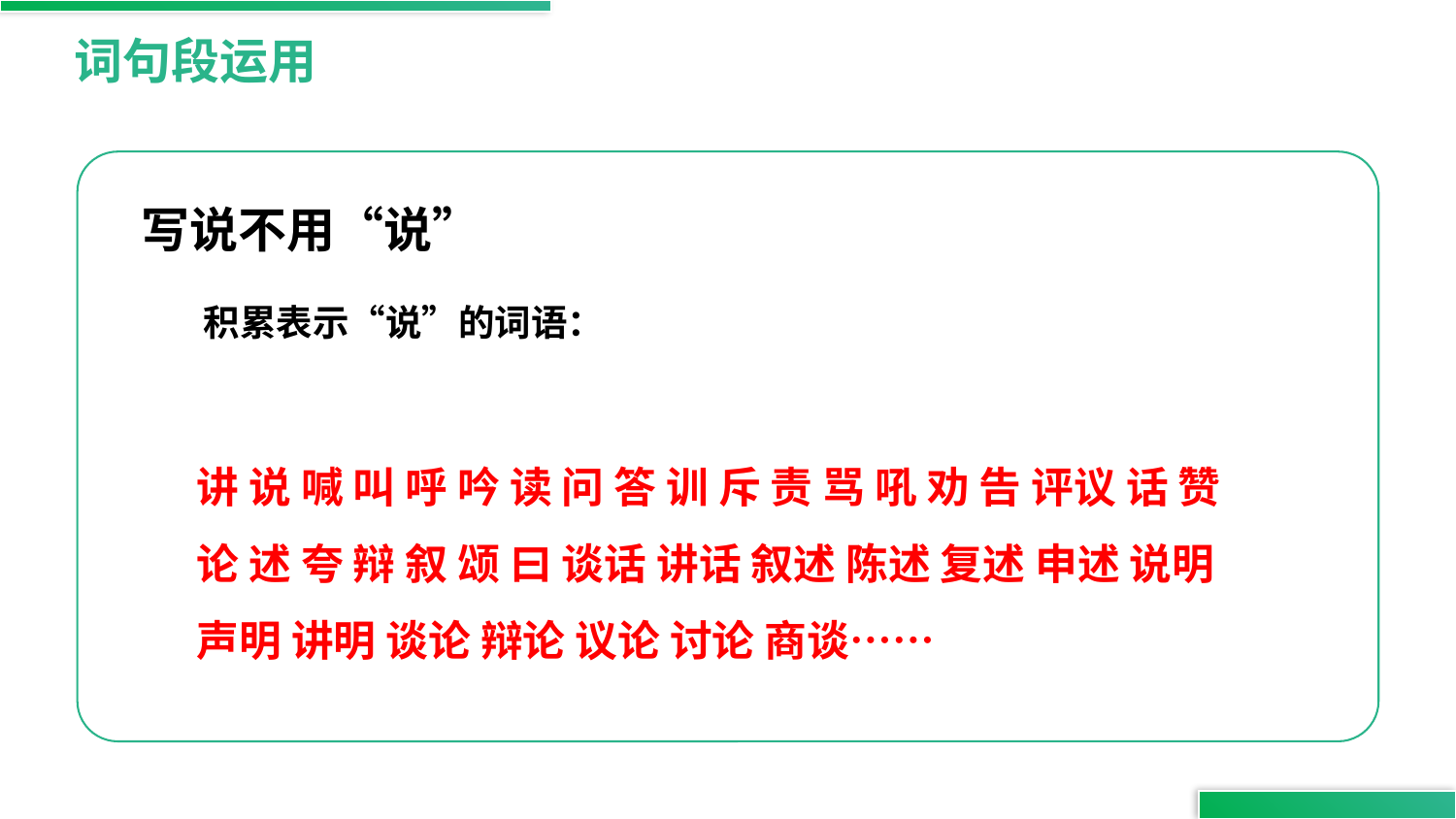

词句段运用
写说不用“说”
积累表示“说”的词语：
讲 说 喊 叫 呼 吟 读 问 答 训 斥 责 骂 吼 劝 告 评议 话 赞 论 述 夸 辩 叙 颂 曰 谈话 讲话 叙述 陈述 复述 申述 说明 声明 讲明 谈论 辩论 议论 讨论 商谈……